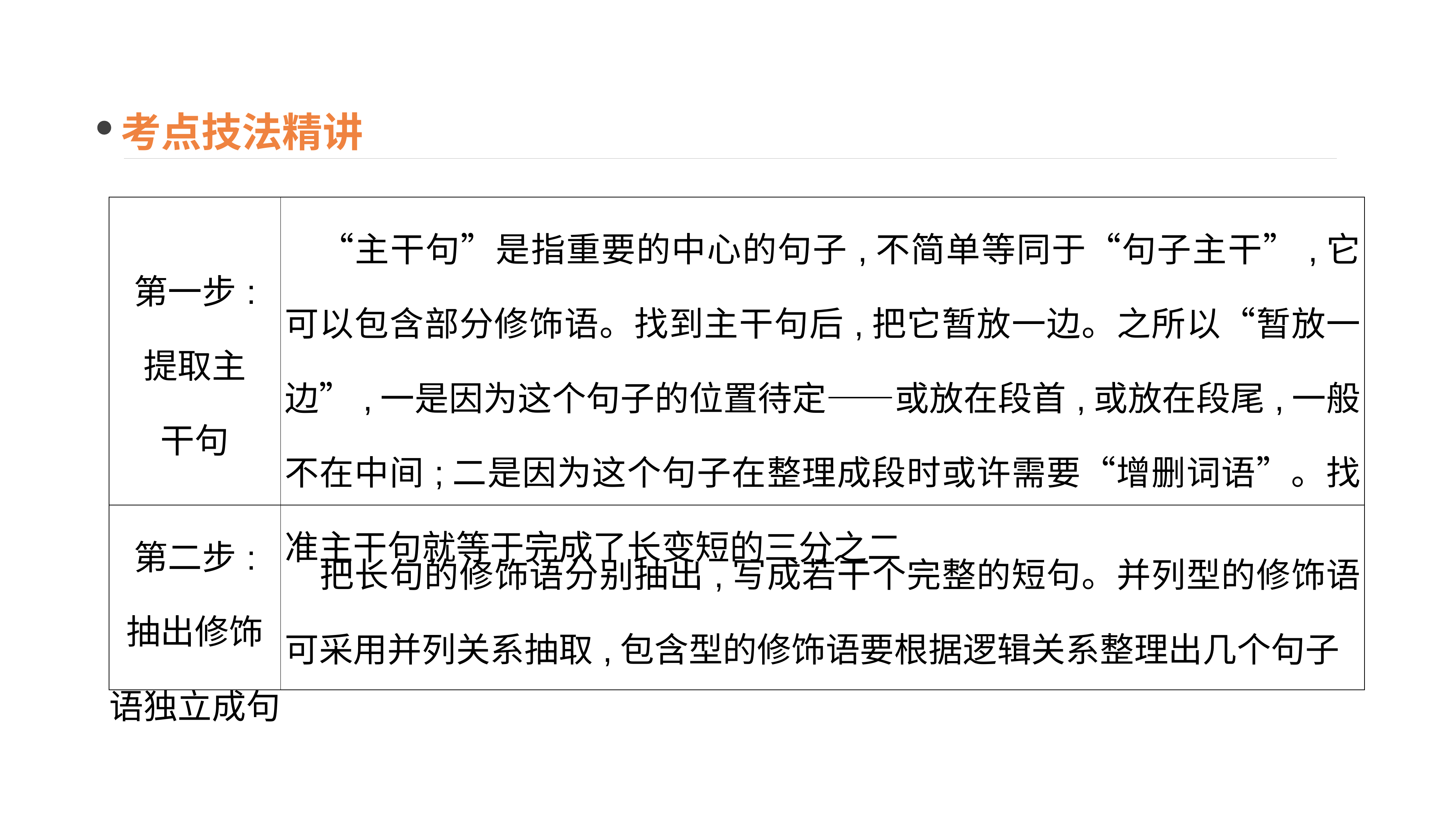

考点技法精讲

| 第一步: 提取主 干句 | “主干句”是指重要的中心的句子,不简单等同于“句子主干”,它可以包含部分修饰语。找到主干句后,把它暂放一边。之所以“暂放一边”,一是因为这个句子的位置待定——或放在段首,或放在段尾,一般不在中间;二是因为这个句子在整理成段时或许需要“增删词语”。找准主干句就等于完成了长变短的三分之二 |
| --- | --- |
| 第二步: 抽出修饰 语独立成句 | 把长句的修饰语分别抽出,写成若干个完整的短句。并列型的修饰语可采用并列关系抽取,包含型的修饰语要根据逻辑关系整理出几个句子 |